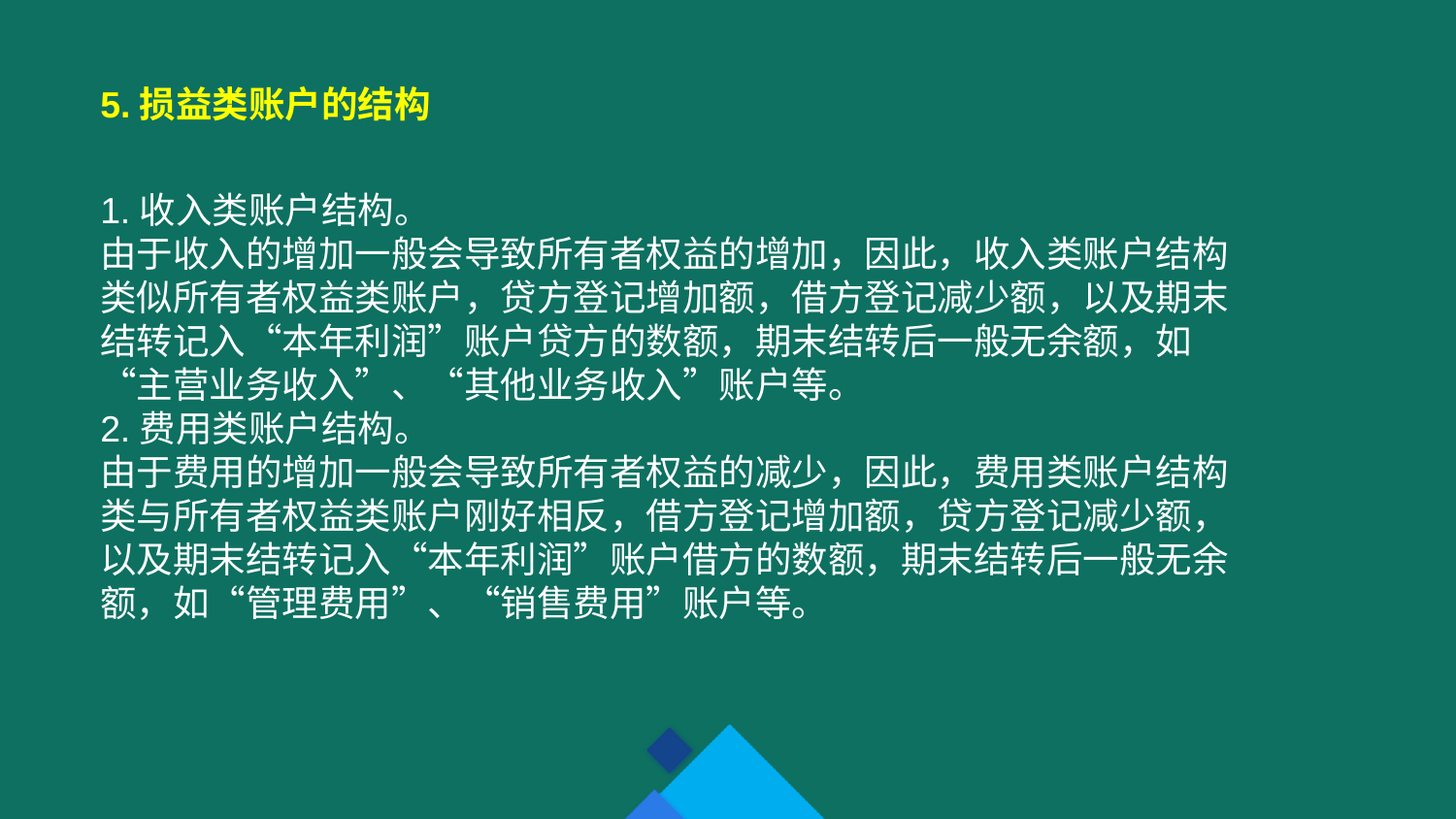

5.损益类账户的结构
1.收入类账户结构。
由于收入的增加一般会导致所有者权益的增加，因此，收入类账户结构类似所有者权益类账户，贷方登记增加额，借方登记减少额，以及期末结转记入“本年利润”账户贷方的数额，期末结转后一般无余额，如“主营业务收入”、“其他业务收入”账户等。
2.费用类账户结构。
由于费用的增加一般会导致所有者权益的减少，因此，费用类账户结构类与所有者权益类账户刚好相反，借方登记增加额，贷方登记减少额，以及期末结转记入“本年利润”账户借方的数额，期末结转后一般无余额，如“管理费用”、“销售费用”账户等。